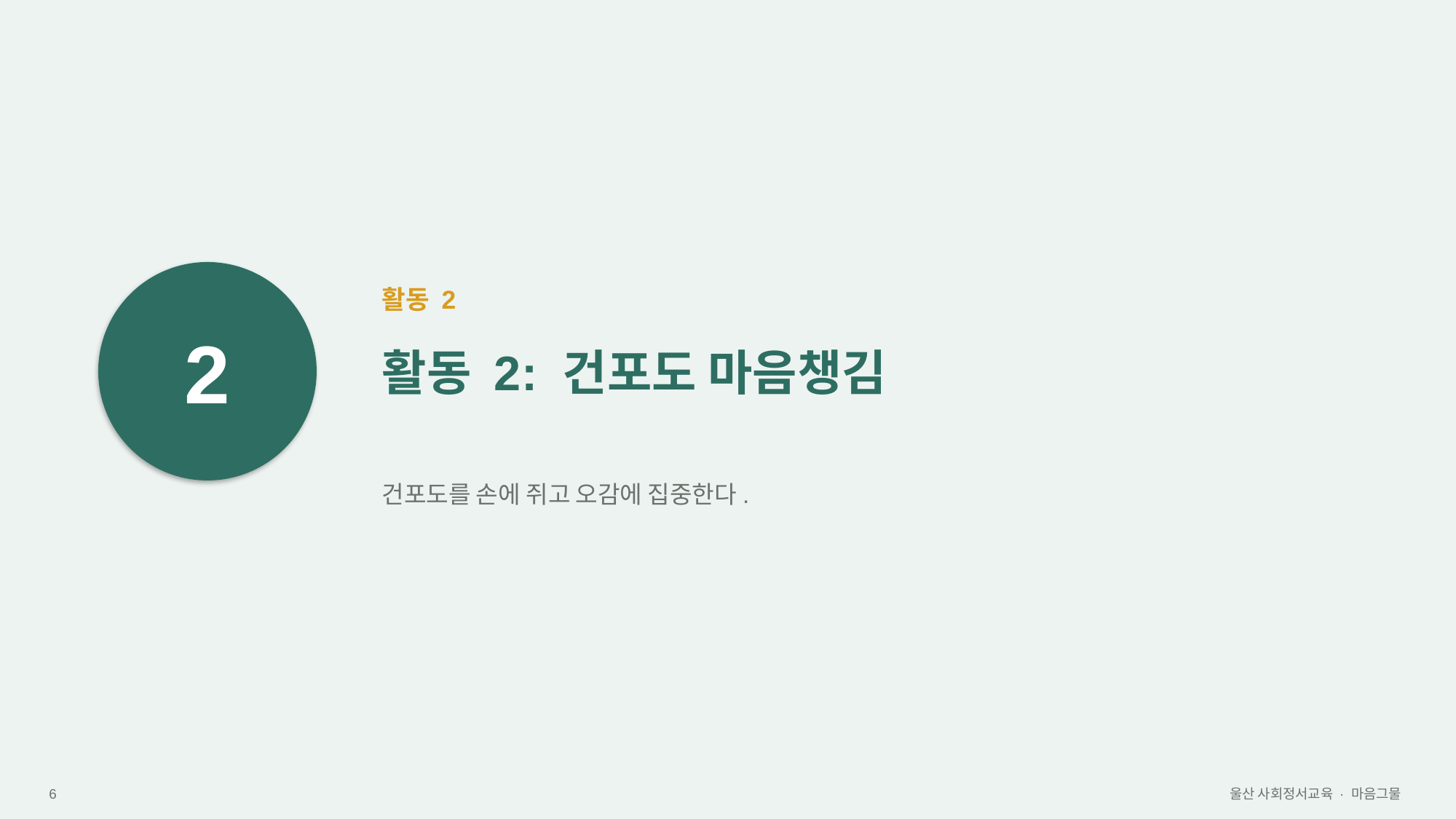

2
활동 2
활동 2: 건포도 마음챙김
건포도를 손에 쥐고 오감에 집중한다.
6
울산 사회정서교육 · 마음그물